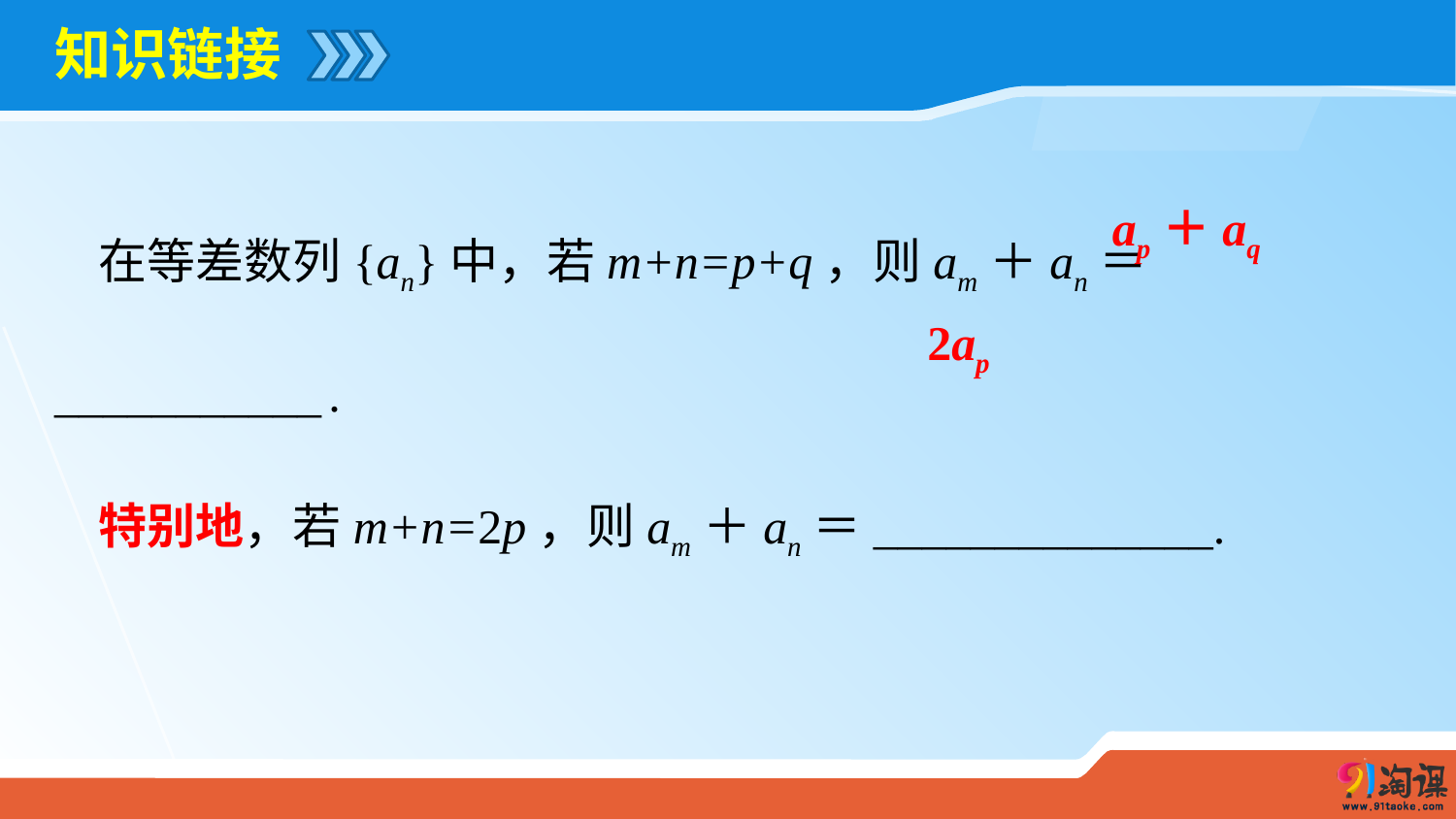

# 知识链接
   在等差数列{an}中，若m+n=p+q，则am＋an＝___________ .
   特别地，若m+n=2p，则am＋an＝______________.
ap＋aq
2ap